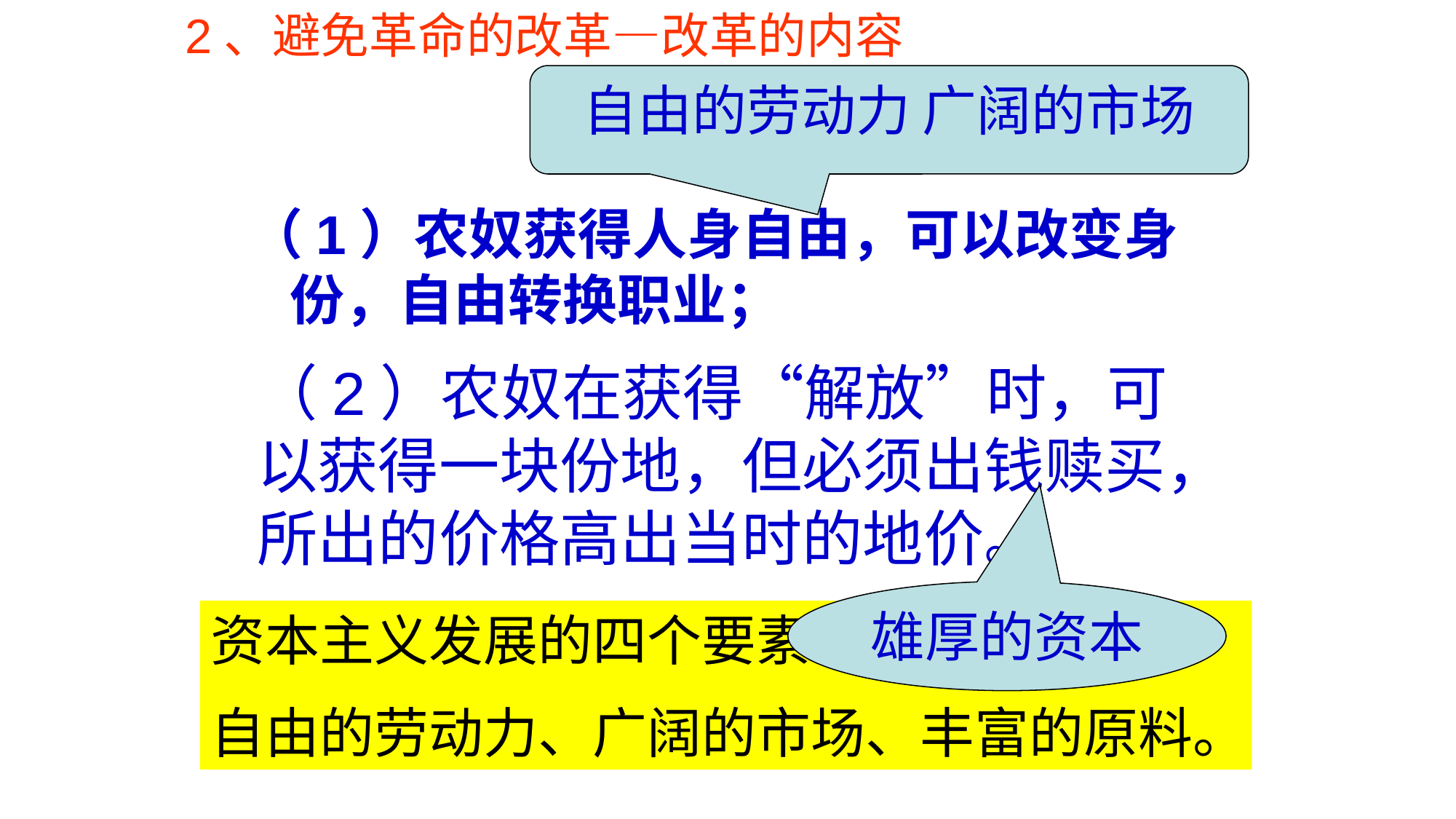

2、避免革命的改革—改革的内容
自由的劳动力 广阔的市场
（1）农奴获得人身自由，可以改变身份，自由转换职业；
（2）农奴在获得“解放”时，可以获得一块份地，但必须出钱赎买，所出的价格高出当时的地价。

雄厚的资本
资本主义发展的四个要素：雄厚的资本、
自由的劳动力、广阔的市场、丰富的原料。